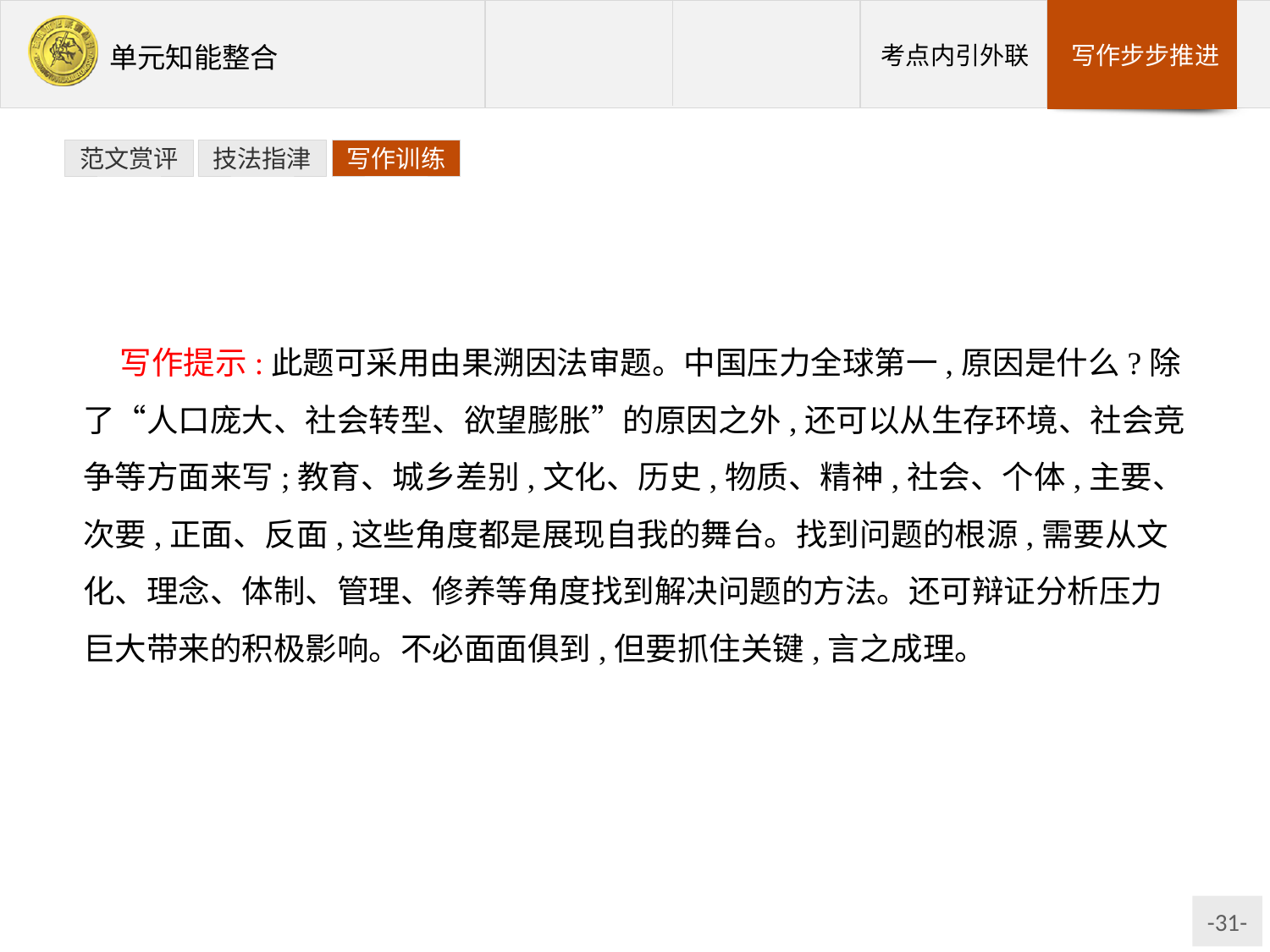

范文赏评
技法指津
写作训练
写作提示:此题可采用由果溯因法审题。中国压力全球第一,原因是什么?除了“人口庞大、社会转型、欲望膨胀”的原因之外,还可以从生存环境、社会竞争等方面来写;教育、城乡差别,文化、历史,物质、精神,社会、个体,主要、次要,正面、反面,这些角度都是展现自我的舞台。找到问题的根源,需要从文化、理念、体制、管理、修养等角度找到解决问题的方法。还可辩证分析压力巨大带来的积极影响。不必面面俱到,但要抓住关键,言之成理。